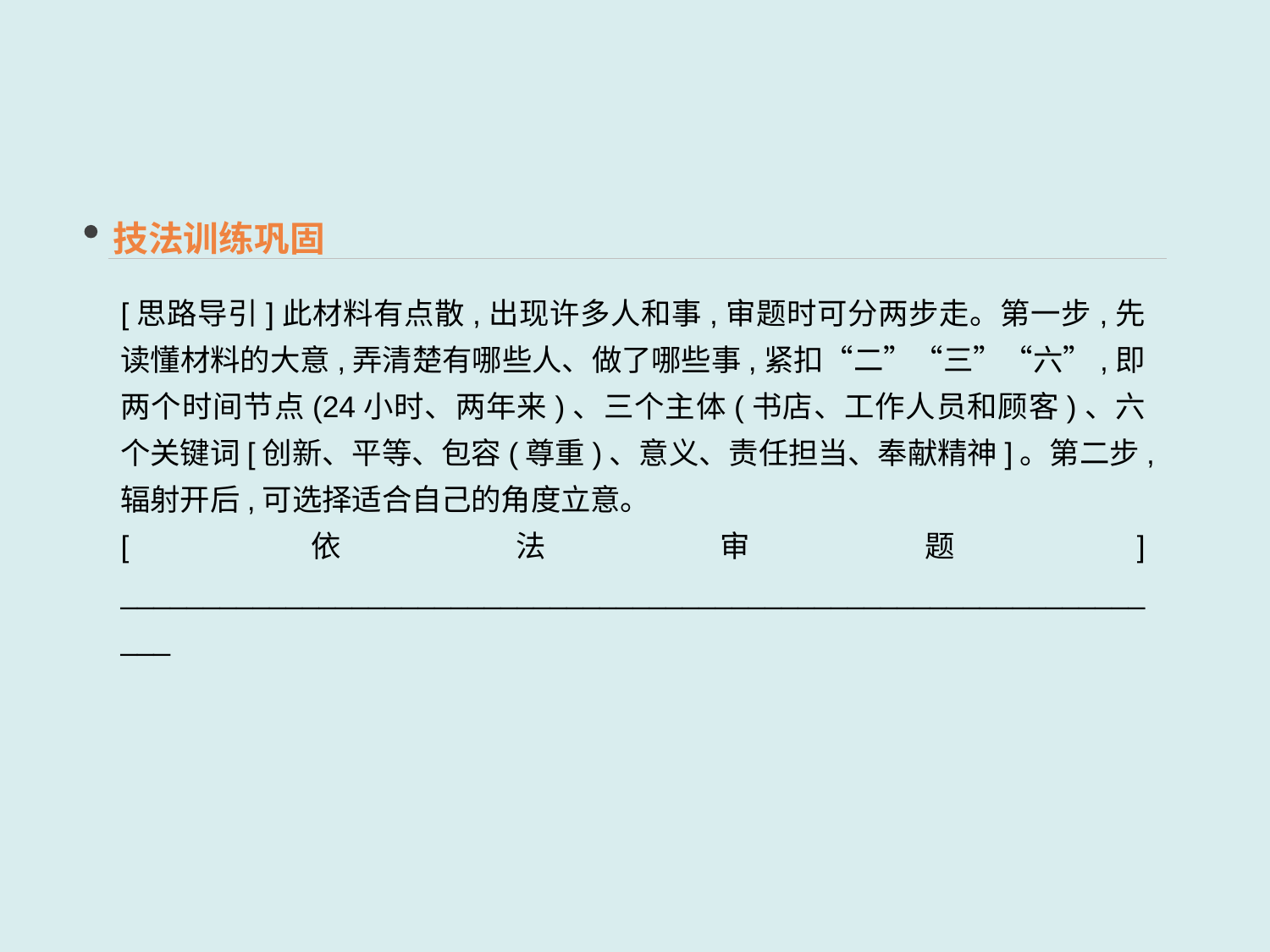

技法训练巩固

[思路导引]此材料有点散,出现许多人和事,审题时可分两步走。第一步,先读懂材料的大意,弄清楚有哪些人、做了哪些事,紧扣“二”“三”“六”,即两个时间节点(24小时、两年来)、三个主体(书店、工作人员和顾客)、六个关键词[创新、平等、包容(尊重)、意义、责任担当、奉献精神]。第二步,辐射开后,可选择适合自己的角度立意。
[依法审题] _________________________________________________________________